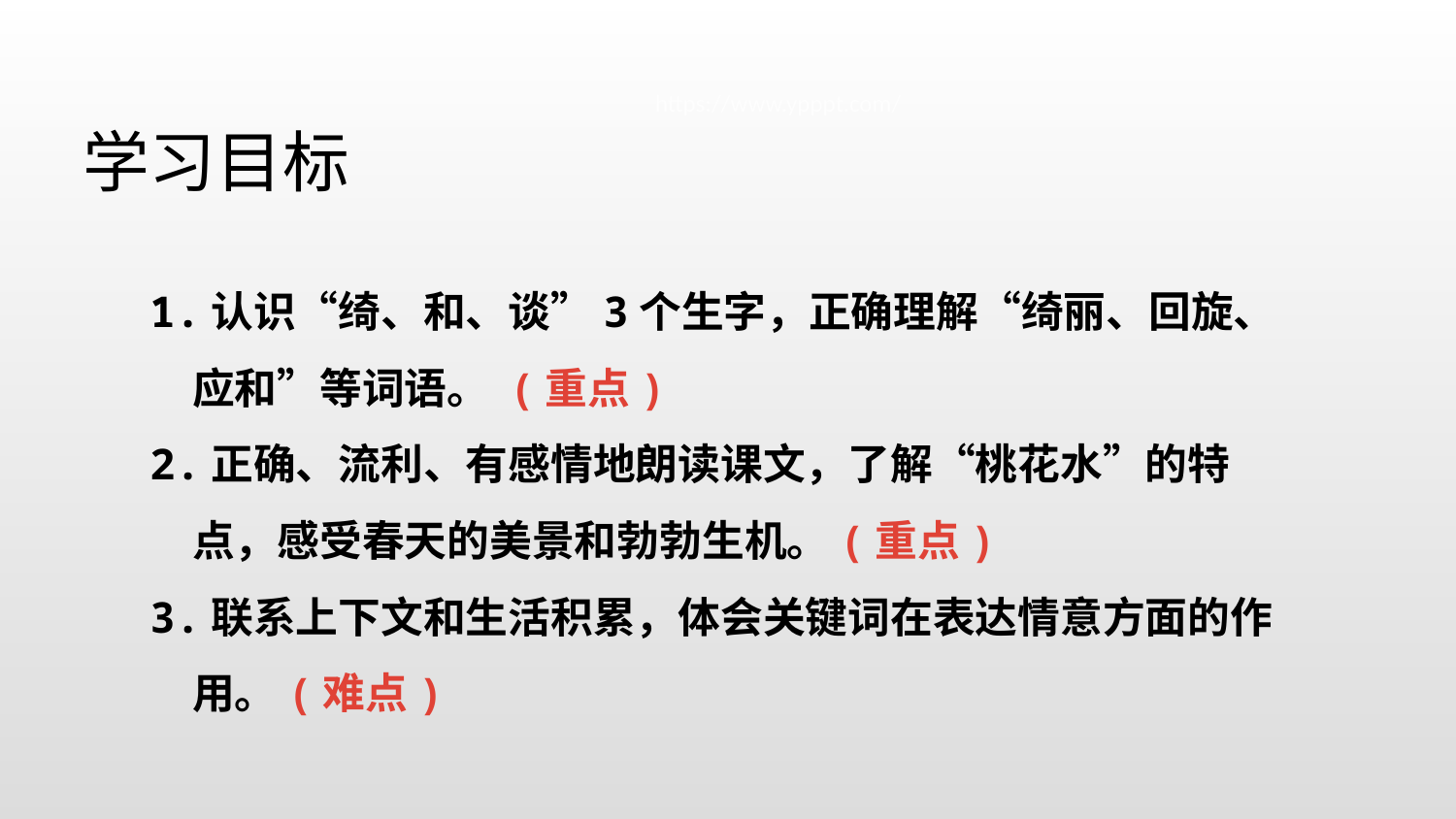

https://www.ypppt.com/
学习目标
1.认识“绮、和、谈”3个生字，正确理解“绮丽、回旋、应和”等词语。 (重点)
2.正确、流利、有感情地朗读课文，了解“桃花水”的特点，感受春天的美景和勃勃生机。(重点)
3.联系上下文和生活积累，体会关键词在表达情意方面的作用。(难点)